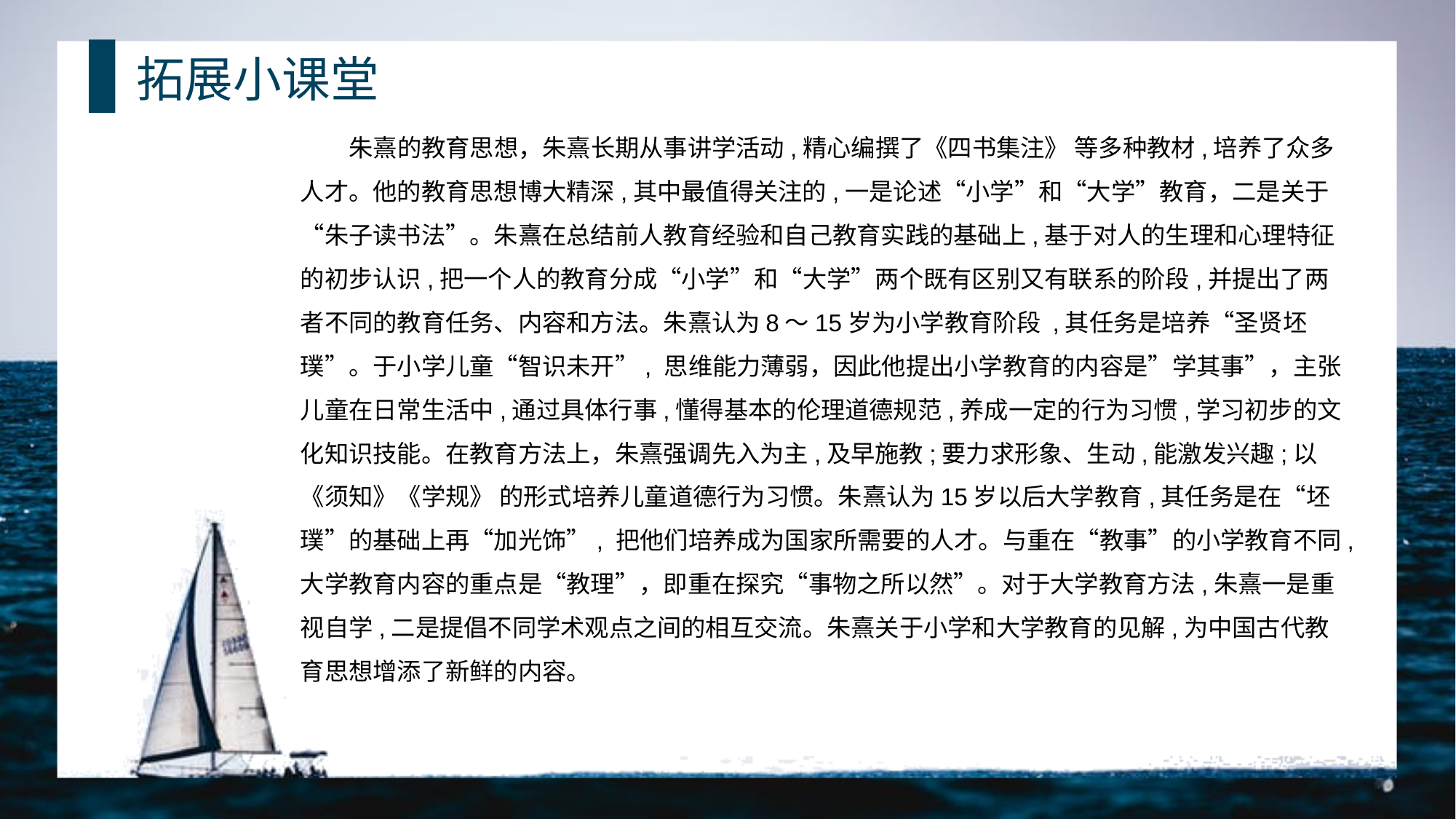

拓展小课堂
朱熹的教育思想，朱熹长期从事讲学活动,精心编撰了《四书集注》 等多种教材,培养了众多人才。他的教育思想博大精深,其中最值得关注的,一是论述“小学”和“大学”教育，二是关于“朱子读书法”。朱熹在总结前人教育经验和自己教育实践的基础上,基于对人的生理和心理特征的初步认识,把一个人的教育分成“小学”和“大学”两个既有区别又有联系的阶段,并提出了两者不同的教育任务、内容和方法。朱熹认为8～15岁为小学教育阶段 ,其任务是培养“圣贤坯璞”。于小学儿童“智识未开”, 思维能力薄弱，因此他提出小学教育的内容是”学其事”，主张儿童在日常生活中,通过具体行事,懂得基本的伦理道德规范,养成一定的行为习惯,学习初步的文化知识技能。在教育方法上，朱熹强调先入为主,及早施教;要力求形象、生动,能激发兴趣;以《须知》《学规》 的形式培养儿童道德行为习惯。朱熹认为15岁以后大学教育,其任务是在“坯璞”的基础上再“加光饰”, 把他们培养成为国家所需要的人才。与重在“教事”的小学教育不同,大学教育内容的重点是“教理”，即重在探究“事物之所以然”。对于大学教育方法,朱熹一是重视自学,二是提倡不同学术观点之间的相互交流。朱熹关于小学和大学教育的见解,为中国古代教育思想增添了新鲜的内容。